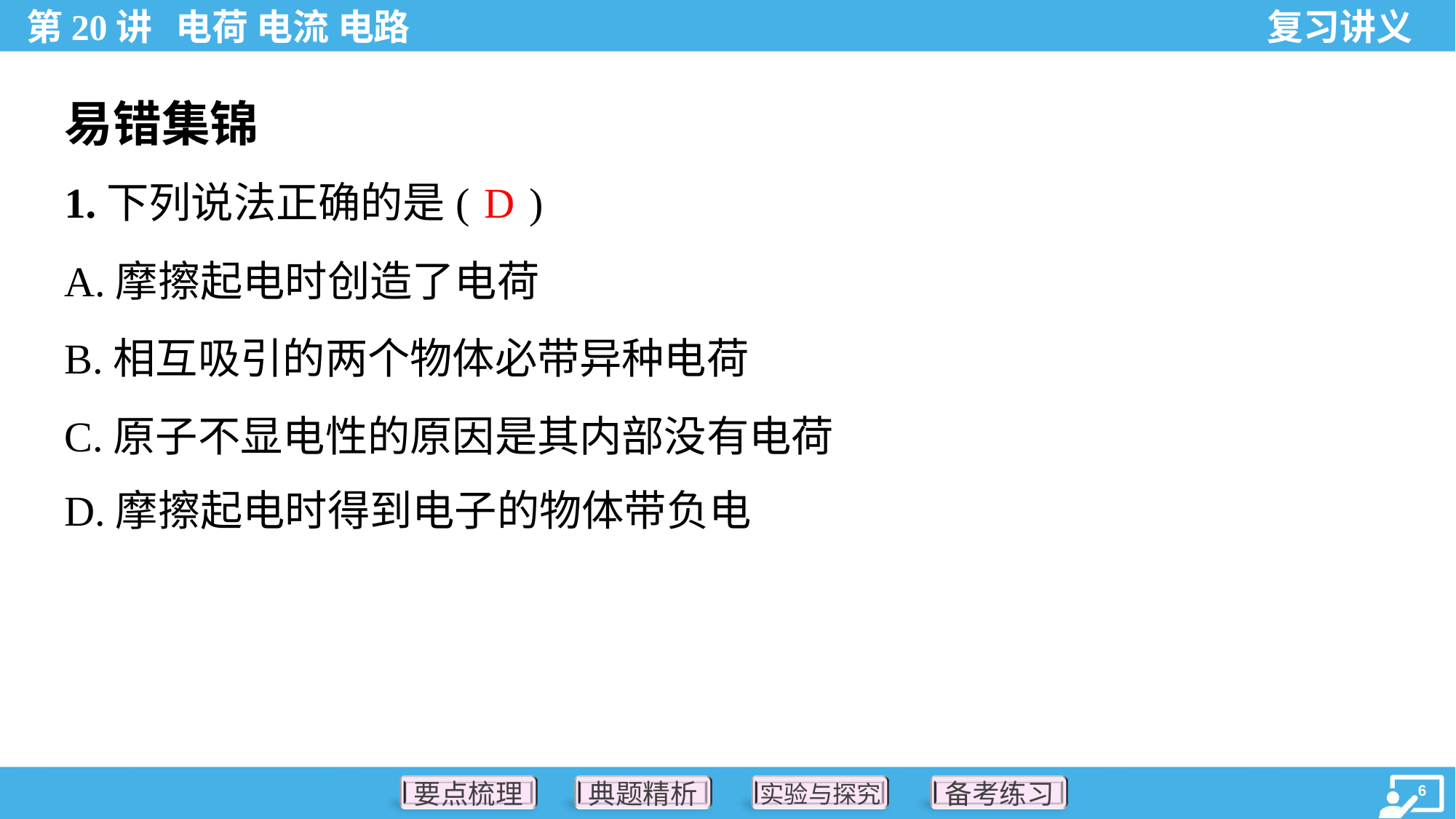

易错集锦
D
1.下列说法正确的是(     )
A.摩擦起电时创造了电荷
B.相互吸引的两个物体必带异种电荷
C.原子不显电性的原因是其内部没有电荷
D.摩擦起电时得到电子的物体带负电